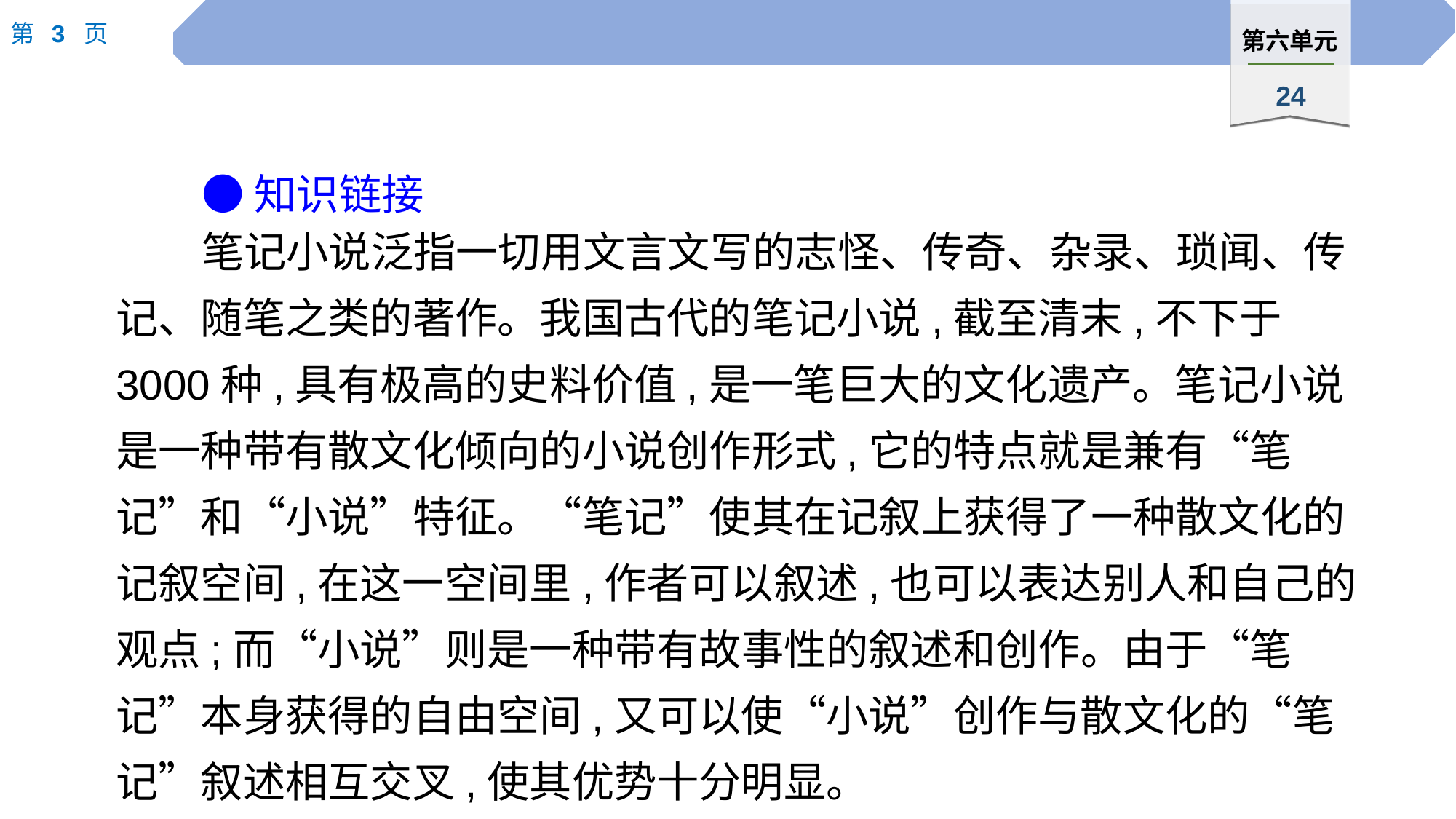

●知识链接
笔记小说泛指一切用文言文写的志怪、传奇、杂录、琐闻、传记、随笔之类的著作。我国古代的笔记小说,截至清末,不下于3000种,具有极高的史料价值,是一笔巨大的文化遗产。笔记小说是一种带有散文化倾向的小说创作形式,它的特点就是兼有“笔记”和“小说”特征。“笔记”使其在记叙上获得了一种散文化的记叙空间,在这一空间里,作者可以叙述,也可以表达别人和自己的观点;而“小说”则是一种带有故事性的叙述和创作。由于“笔记”本身获得的自由空间,又可以使“小说”创作与散文化的“笔记”叙述相互交叉,使其优势十分明显。